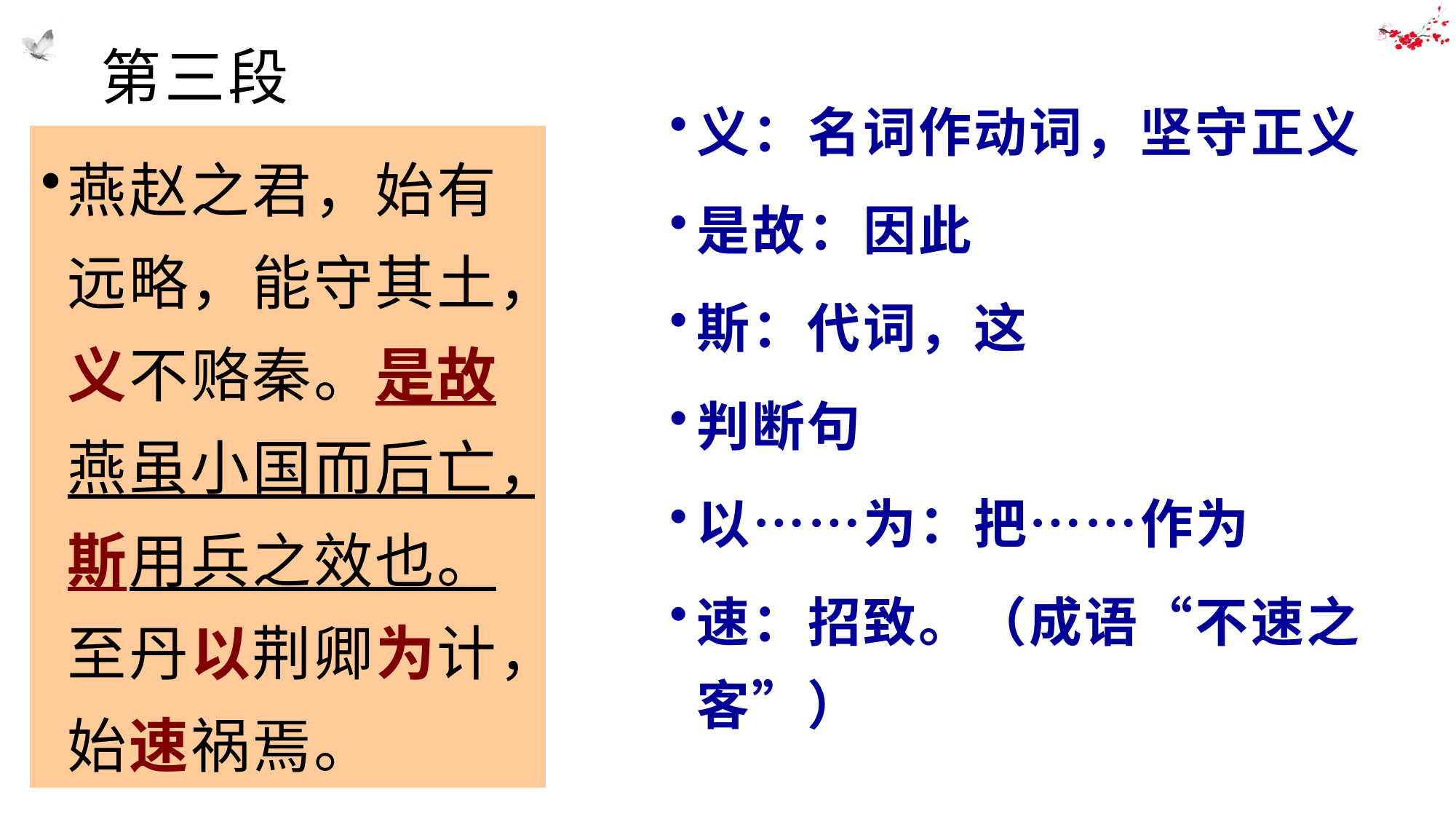

# 第三段
义：名词作动词，坚守正义
是故：因此
斯：代词，这
判断句
以……为：把……作为
速：招致。（成语“不速之客”）
燕赵之君，始有远略，能守其土，义不赂秦。是故燕虽小国而后亡，斯用兵之效也。至丹以荆卿为计，始速祸焉。